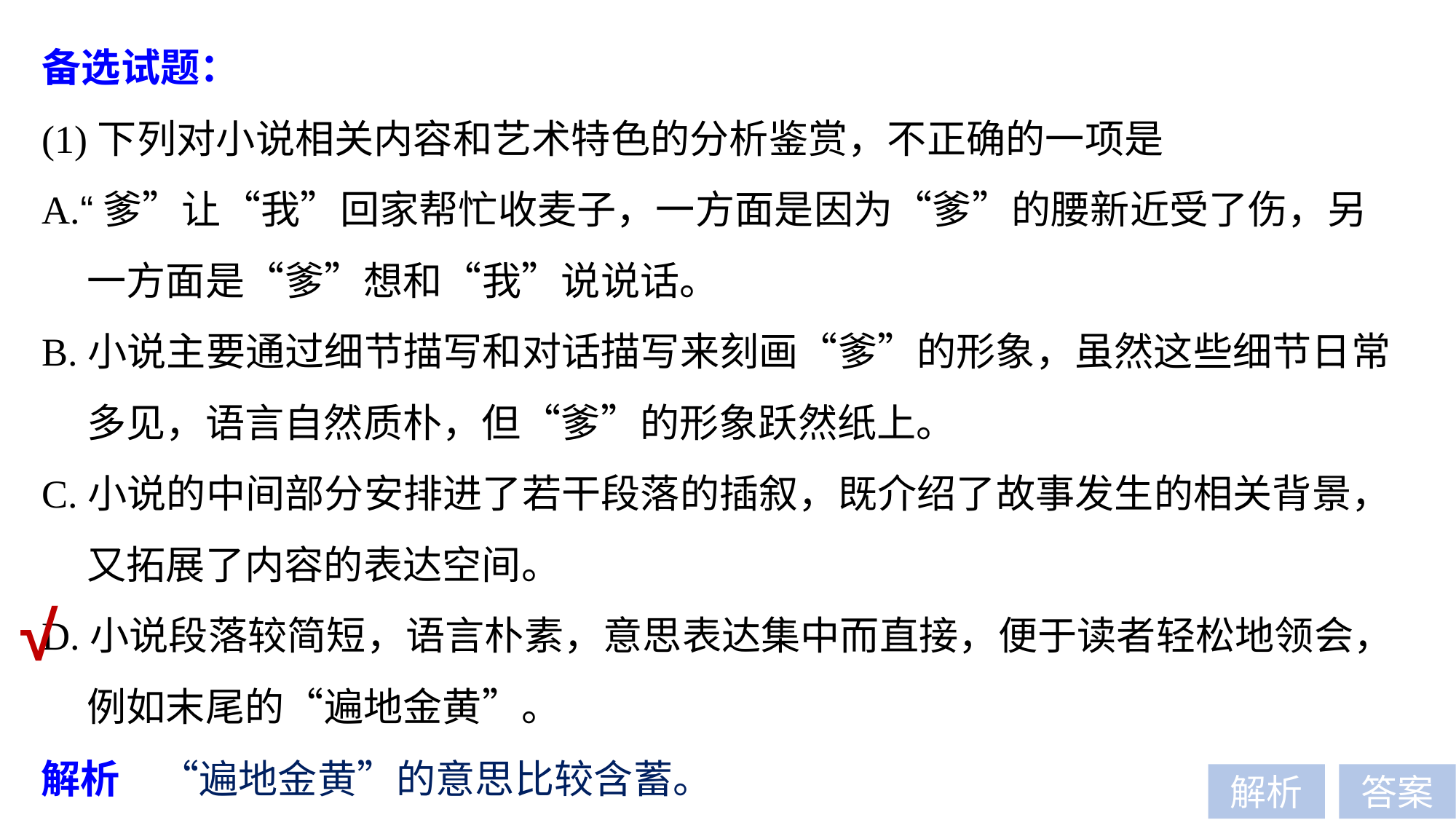

备选试题：
(1)下列对小说相关内容和艺术特色的分析鉴赏，不正确的一项是
A.“爹”让“我”回家帮忙收麦子，一方面是因为“爹”的腰新近受了伤，另
    一方面是“爹”想和“我”说说话。
B.小说主要通过细节描写和对话描写来刻画“爹”的形象，虽然这些细节日常
    多见，语言自然质朴，但“爹”的形象跃然纸上。
C.小说的中间部分安排进了若干段落的插叙，既介绍了故事发生的相关背景，
    又拓展了内容的表达空间。
D.小说段落较简短，语言朴素，意思表达集中而直接，便于读者轻松地领会，
    例如末尾的“遍地金黄”。
√
解析　“遍地金黄”的意思比较含蓄。
解析
答案